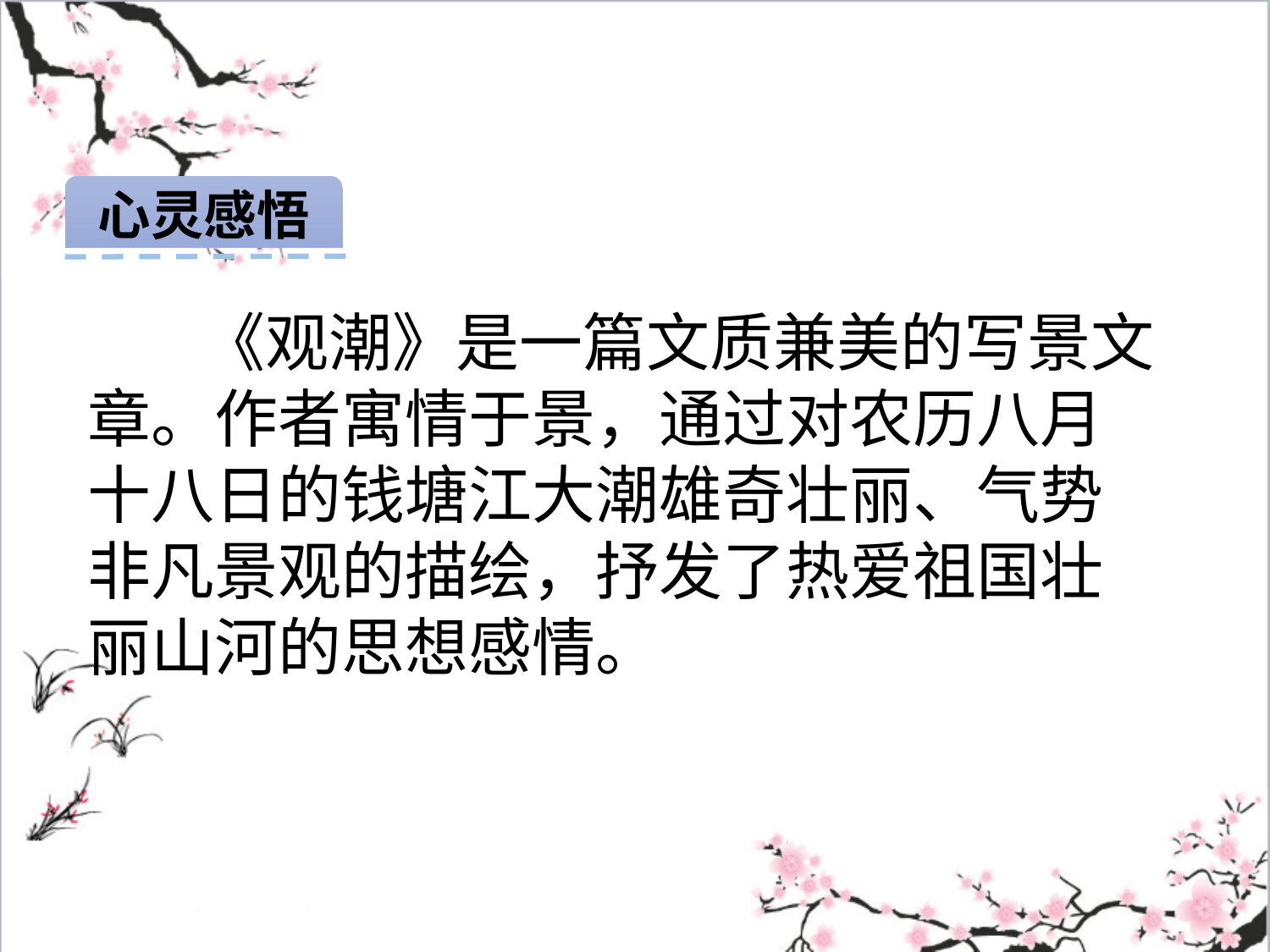

心灵感悟
       《观潮》是一篇文质兼美的写景文章。作者寓情于景，通过对农历八月十八日的钱塘江大潮雄奇壮丽、气势非凡景观的描绘，抒发了热爱祖国壮丽山河的思想感情。